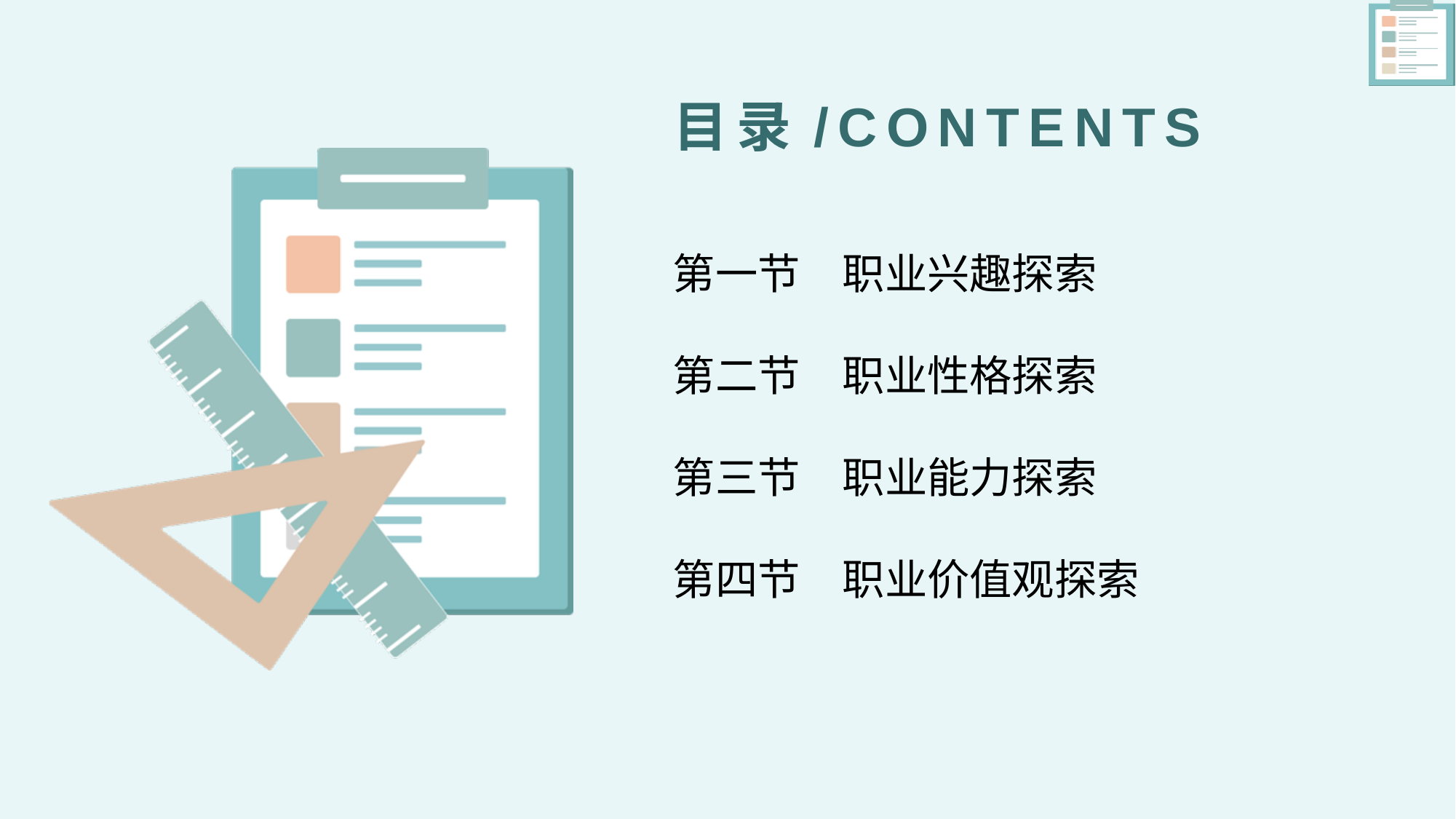

目录/CONTENTS
第一节　职业兴趣探索
第二节　职业性格探索
第三节　职业能力探索
第四节　职业价值观探索